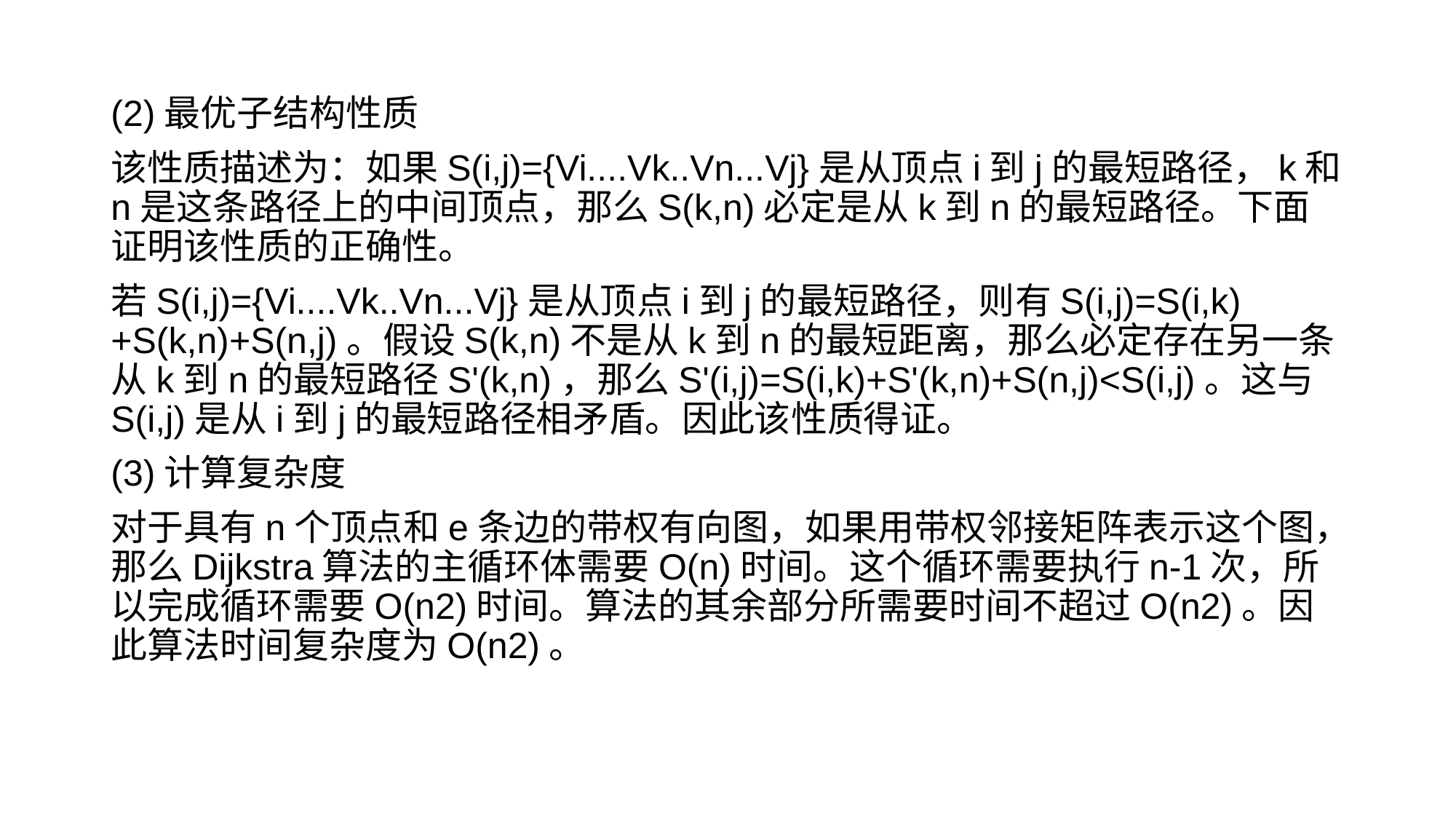

(2)最优子结构性质
该性质描述为：如果S(i,j)={Vi....Vk..Vn...Vj}是从顶点i到j的最短路径，k和n是这条路径上的中间顶点，那么S(k,n)必定是从k到n的最短路径。下面证明该性质的正确性。
若S(i,j)={Vi....Vk..Vn...Vj}是从顶点i到j的最短路径，则有S(i,j)=S(i,k)+S(k,n)+S(n,j)。假设S(k,n)不是从k到n的最短距离，那么必定存在另一条从k到n的最短路径S'(k,n)，那么S'(i,j)=S(i,k)+S'(k,n)+S(n,j)<S(i,j)。这与S(i,j)是从i到j的最短路径相矛盾。因此该性质得证。
(3)计算复杂度
对于具有n个顶点和e条边的带权有向图，如果用带权邻接矩阵表示这个图，那么Dijkstra算法的主循环体需要O(n)时间。这个循环需要执行n-1次，所以完成循环需要O(n2)时间。算法的其余部分所需要时间不超过O(n2)。因此算法时间复杂度为O(n2)。